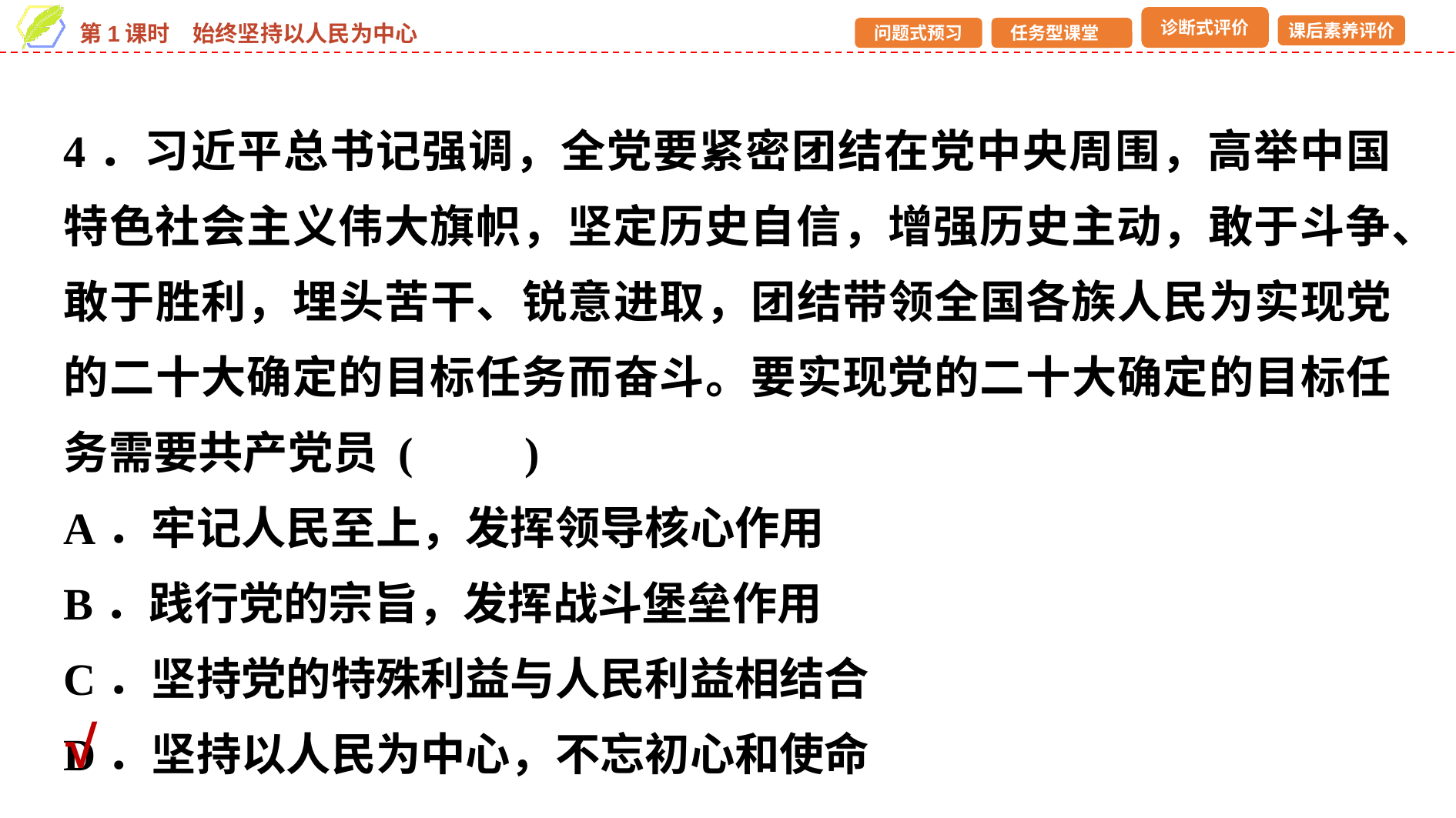

4．习近平总书记强调，全党要紧密团结在党中央周围，高举中国特色社会主义伟大旗帜，坚定历史自信，增强历史主动，敢于斗争、敢于胜利，埋头苦干、锐意进取，团结带领全国各族人民为实现党的二十大确定的目标任务而奋斗。要实现党的二十大确定的目标任务需要共产党员 (　　)
A．牢记人民至上，发挥领导核心作用
B．践行党的宗旨，发挥战斗堡垒作用
C．坚持党的特殊利益与人民利益相结合
D．坚持以人民为中心，不忘初心和使命
√